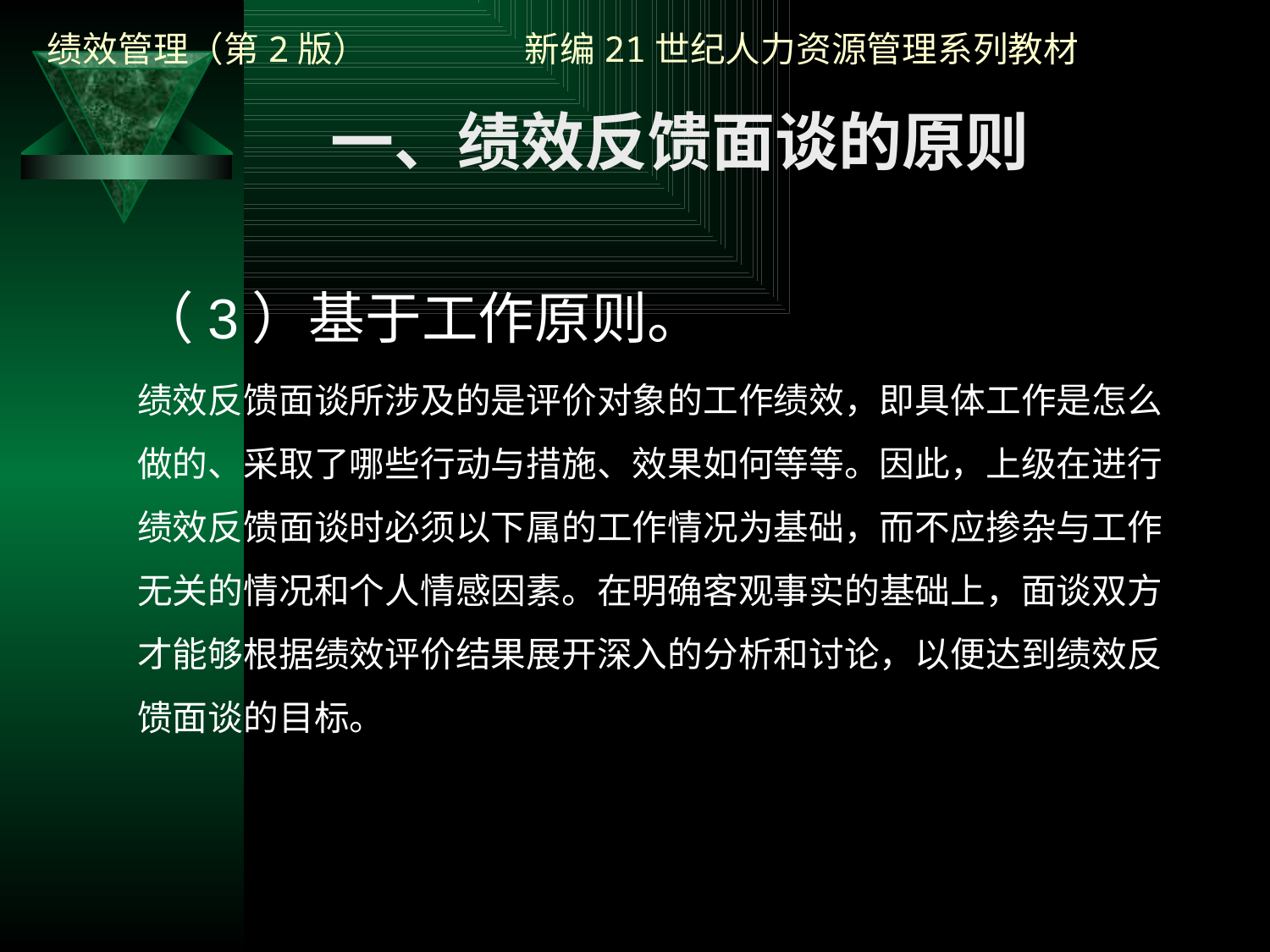

一、绩效反馈面谈的原则
（3）基于工作原则。
绩效反馈面谈所涉及的是评价对象的工作绩效，即具体工作是怎么做的、采取了哪些行动与措施、效果如何等等。因此，上级在进行绩效反馈面谈时必须以下属的工作情况为基础，而不应掺杂与工作无关的情况和个人情感因素。在明确客观事实的基础上，面谈双方才能够根据绩效评价结果展开深入的分析和讨论，以便达到绩效反馈面谈的目标。